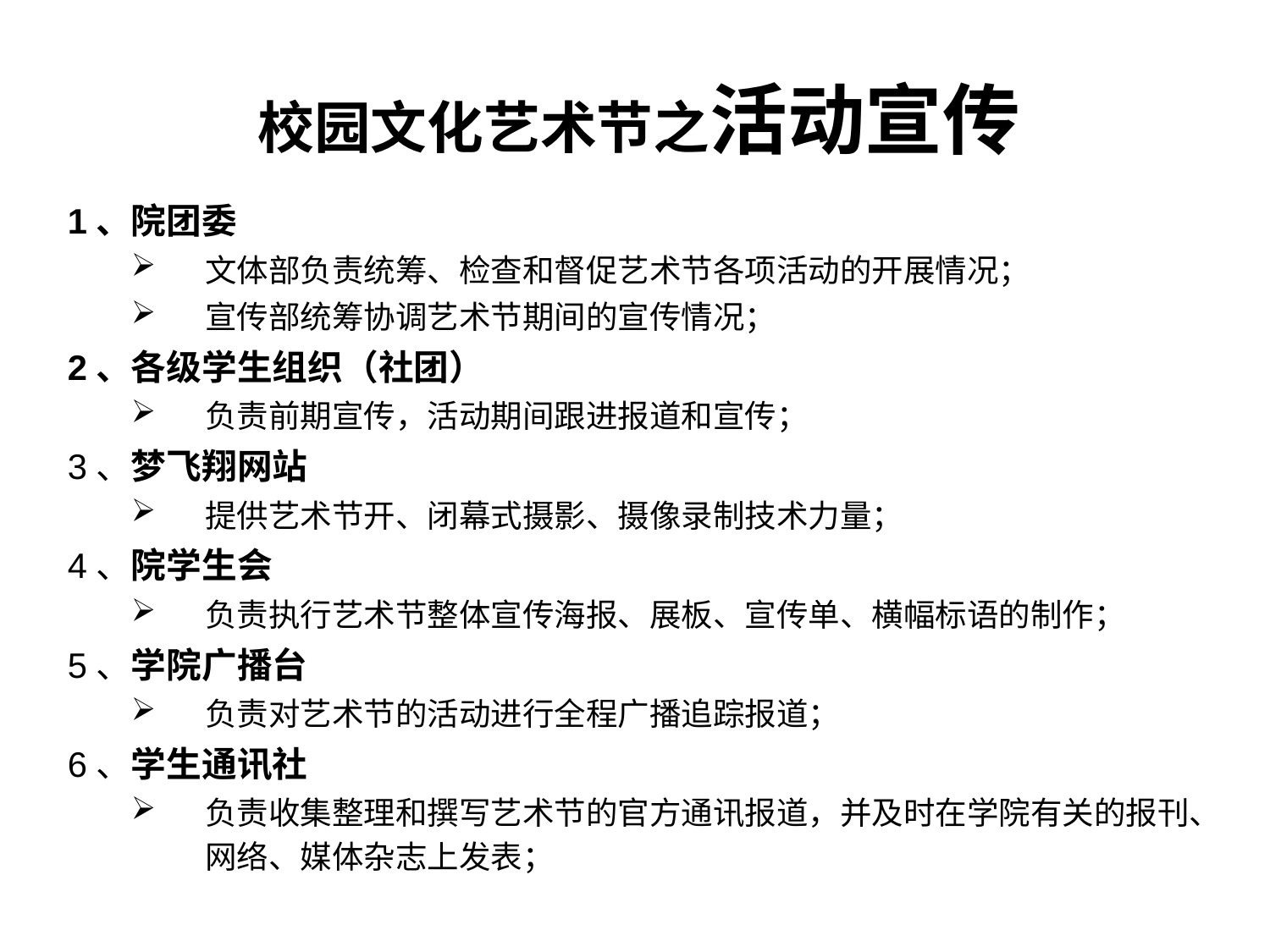

# 校园文化艺术节之活动宣传
1、院团委
文体部负责统筹、检查和督促艺术节各项活动的开展情况；
宣传部统筹协调艺术节期间的宣传情况；
2、各级学生组织（社团）
负责前期宣传，活动期间跟进报道和宣传；
3、梦飞翔网站
提供艺术节开、闭幕式摄影、摄像录制技术力量；
4、院学生会
负责执行艺术节整体宣传海报、展板、宣传单、横幅标语的制作；
5、学院广播台
负责对艺术节的活动进行全程广播追踪报道；
6、学生通讯社
负责收集整理和撰写艺术节的官方通讯报道，并及时在学院有关的报刊、网络、媒体杂志上发表；